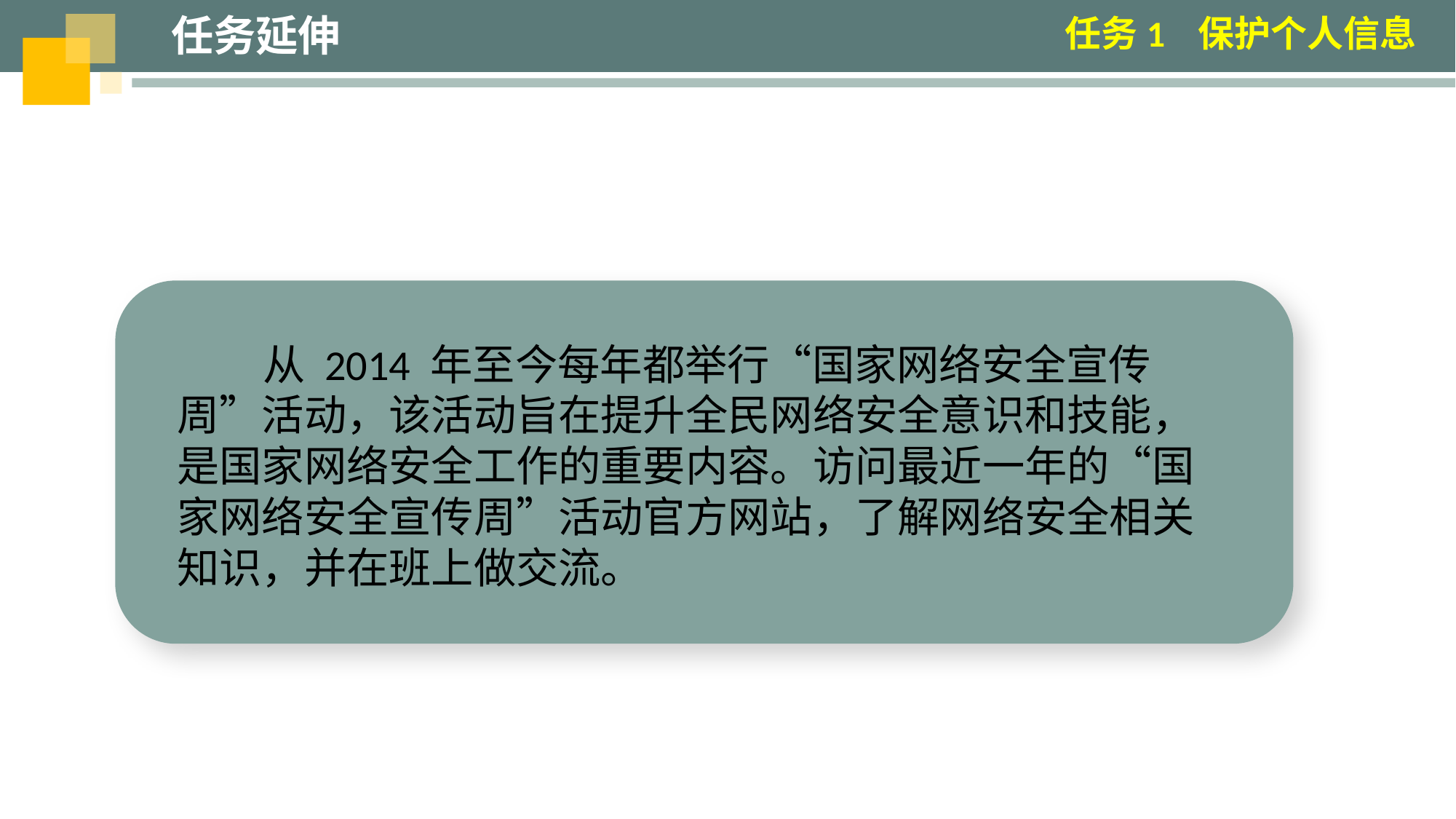

任务延伸
任务1   保护个人信息

        从 2014 年至今每年都举行“国家网络安全宣传周”活动，该活动旨在提升全民网络安全意识和技能，是国家网络安全工作的重要内容。访问最近一年的“国家网络安全宣传周”活动官方网站，了解网络安全相关知识，并在班上做交流。